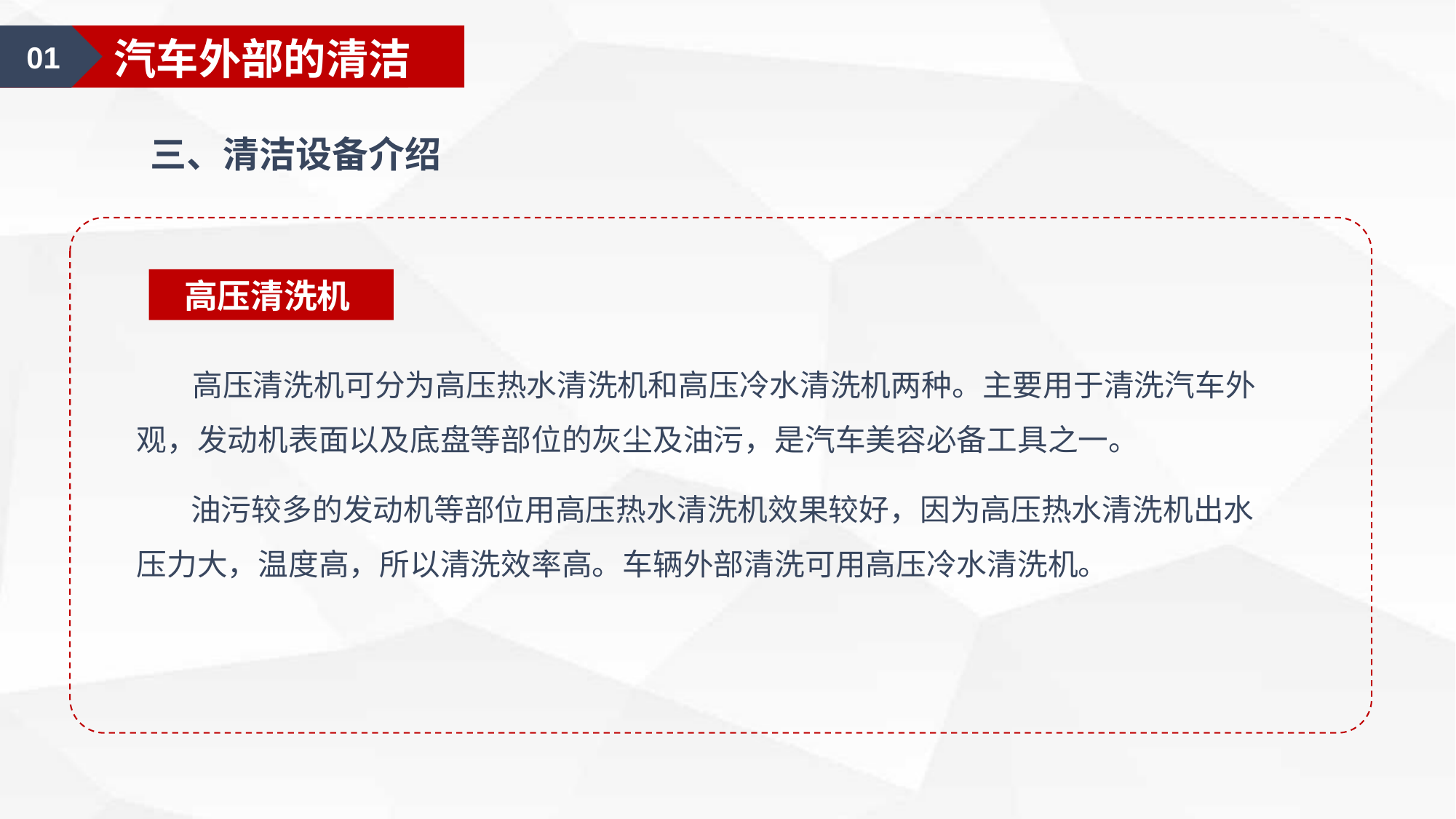

01
汽车美容认知

01
汽车外部的清洁
三、清洁设备介绍

高压清洗机
        高压清洗机可分为高压热水清洗机和高压冷水清洗机两种。主要用于清洗汽车外观，发动机表面以及底盘等部位的灰尘及油污，是汽车美容必备工具之一。
       油污较多的发动机等部位用高压热水清洗机效果较好，因为高压热水清洗机出水压力大，温度高，所以清洗效率高。车辆外部清洗可用高压冷水清洗机。